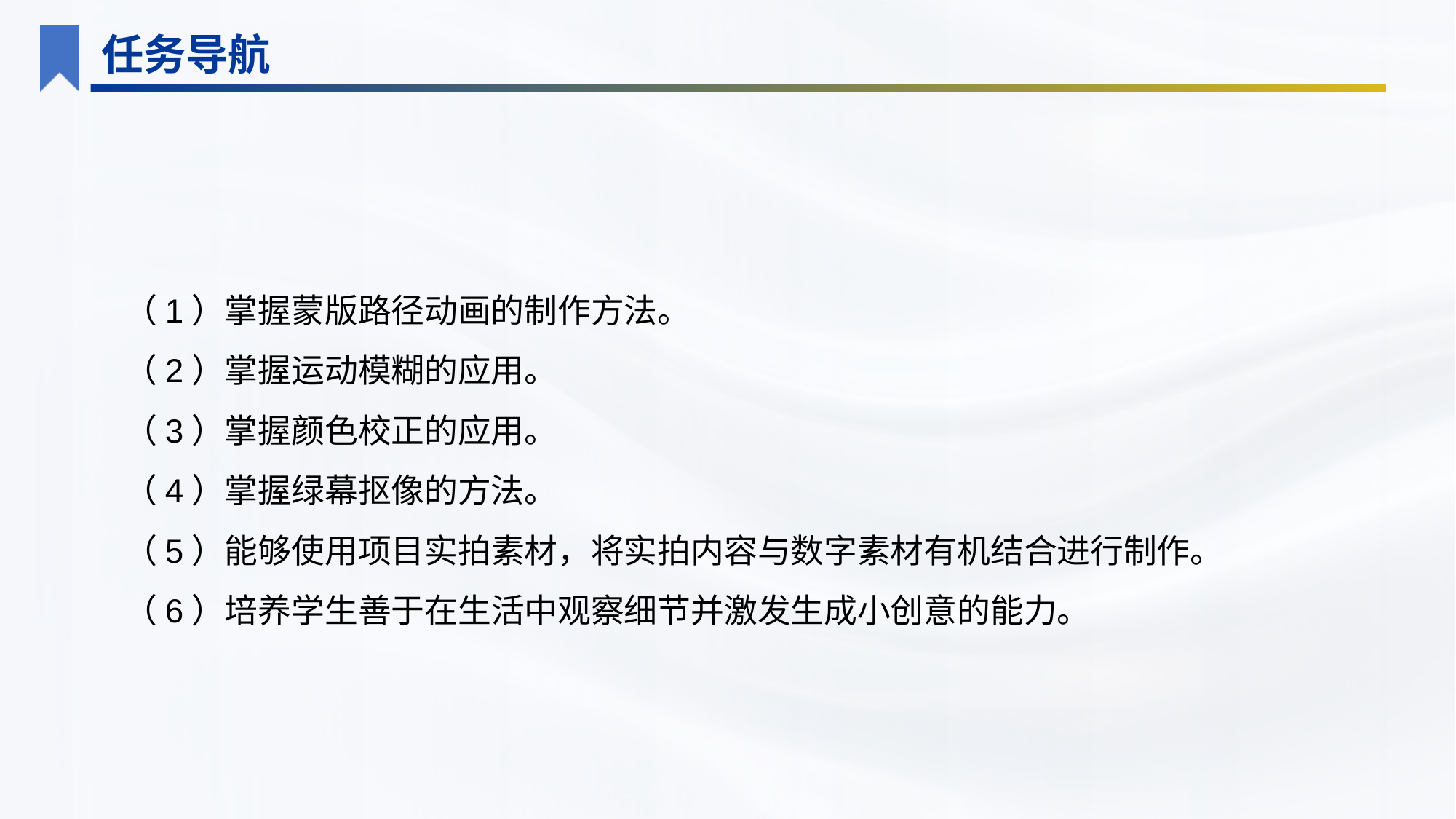

任务导航
（1）掌握蒙版路径动画的制作方法。
（2）掌握运动模糊的应用。
（3）掌握颜色校正的应用。
（4）掌握绿幕抠像的方法。
（5）能够使用项目实拍素材，将实拍内容与数字素材有机结合进行制作。
（6）培养学生善于在生活中观察细节并激发生成小创意的能力。